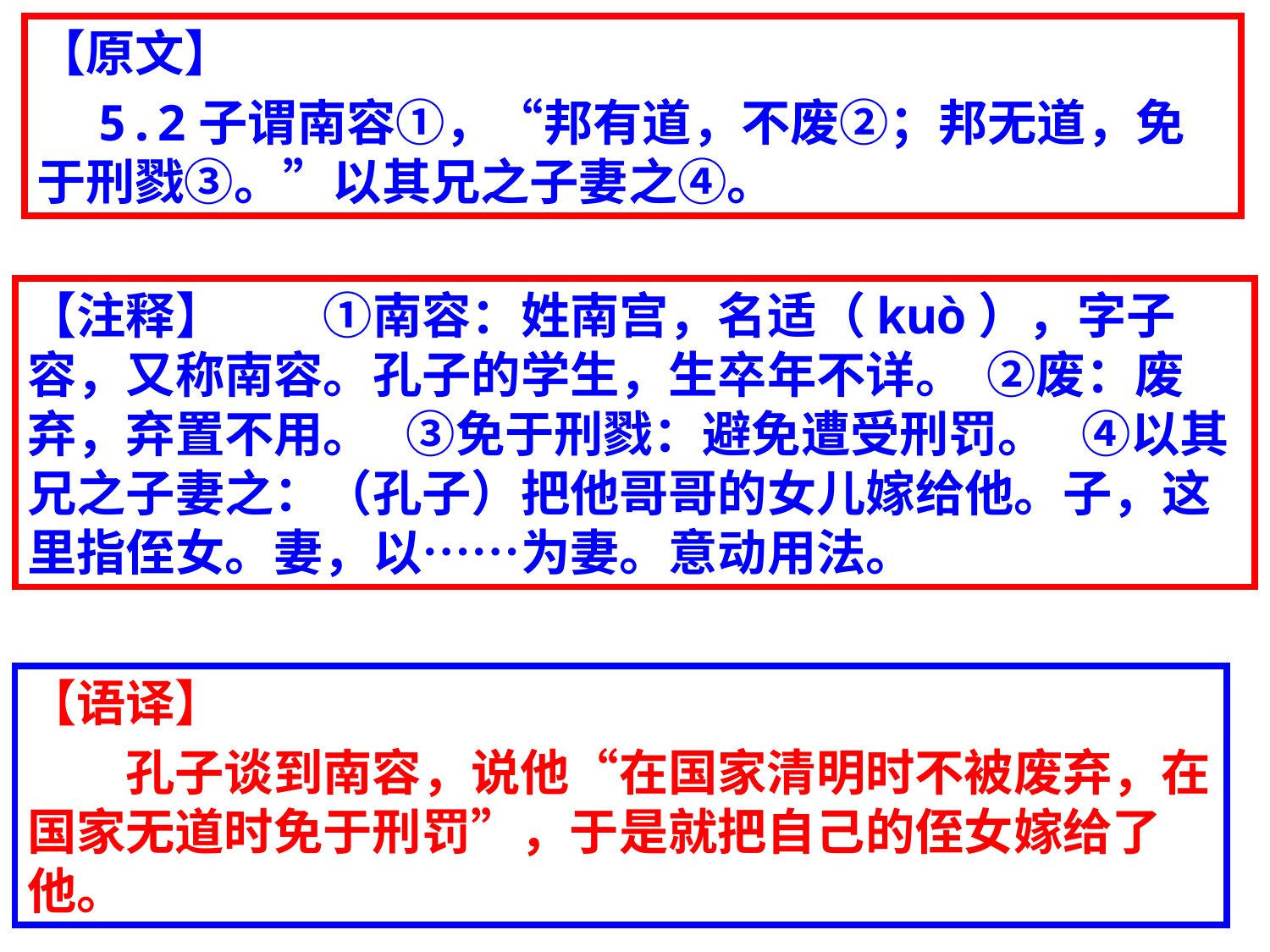

【原文】
　5.2子谓南容①，“邦有道，不废②；邦无道，免于刑戮③。”以其兄之子妻之④。
【注释】　　①南容：姓南宫，名适（kuò），字子容，又称南容。孔子的学生，生卒年不详。  ②废：废弃，弃置不用。   ③免于刑戮：避免遭受刑罚。   ④以其兄之子妻之：（孔子）把他哥哥的女儿嫁给他。子，这里指侄女。妻，以……为妻。意动用法。
【语译】
　　孔子谈到南容，说他“在国家清明时不被废弃，在国家无道时免于刑罚”，于是就把自己的侄女嫁给了他。